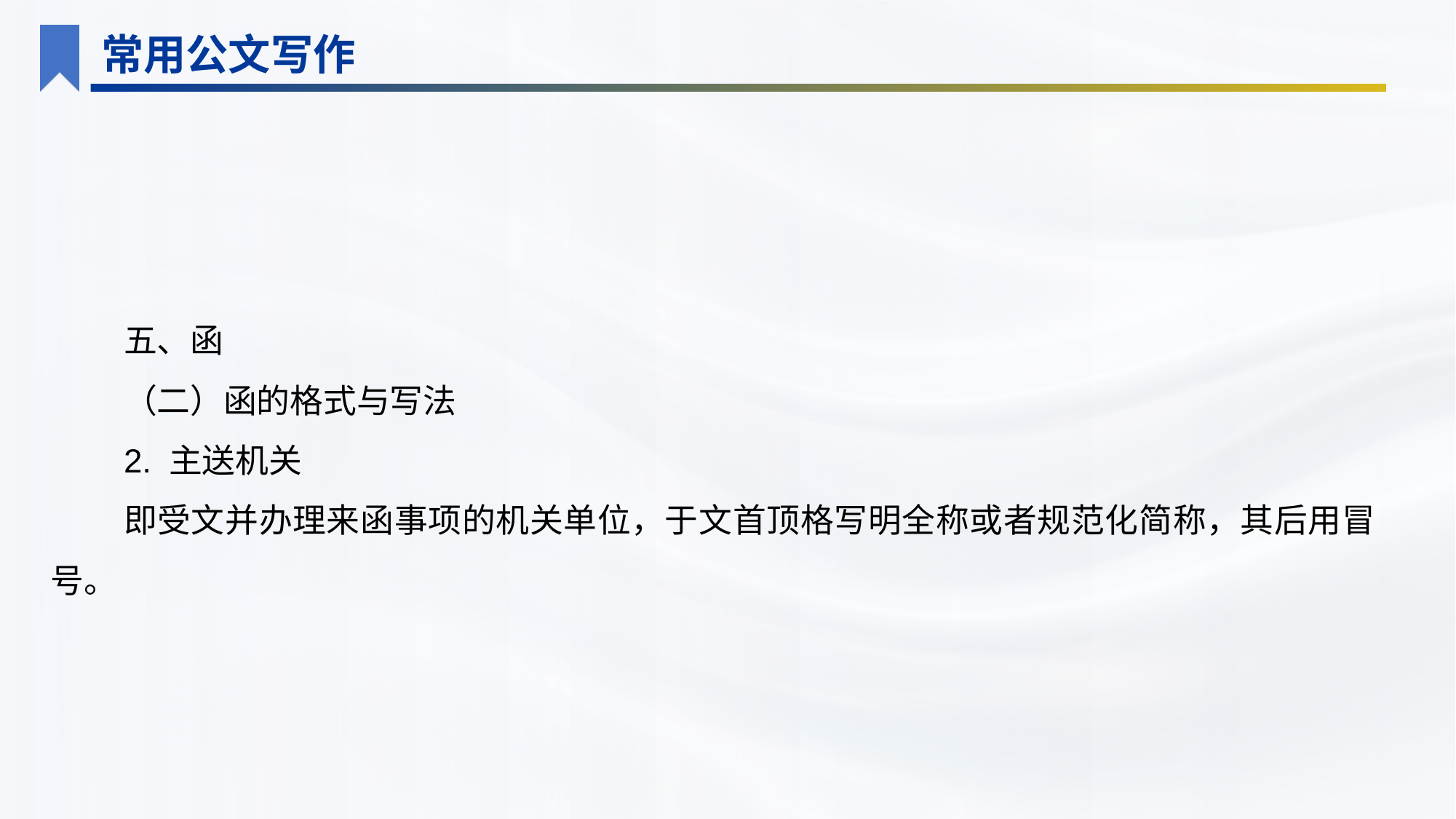

常用公文写作
五、函
（二）函的格式与写法
2. 主送机关
即受文并办理来函事项的机关单位，于文首顶格写明全称或者规范化简称，其后用冒号。